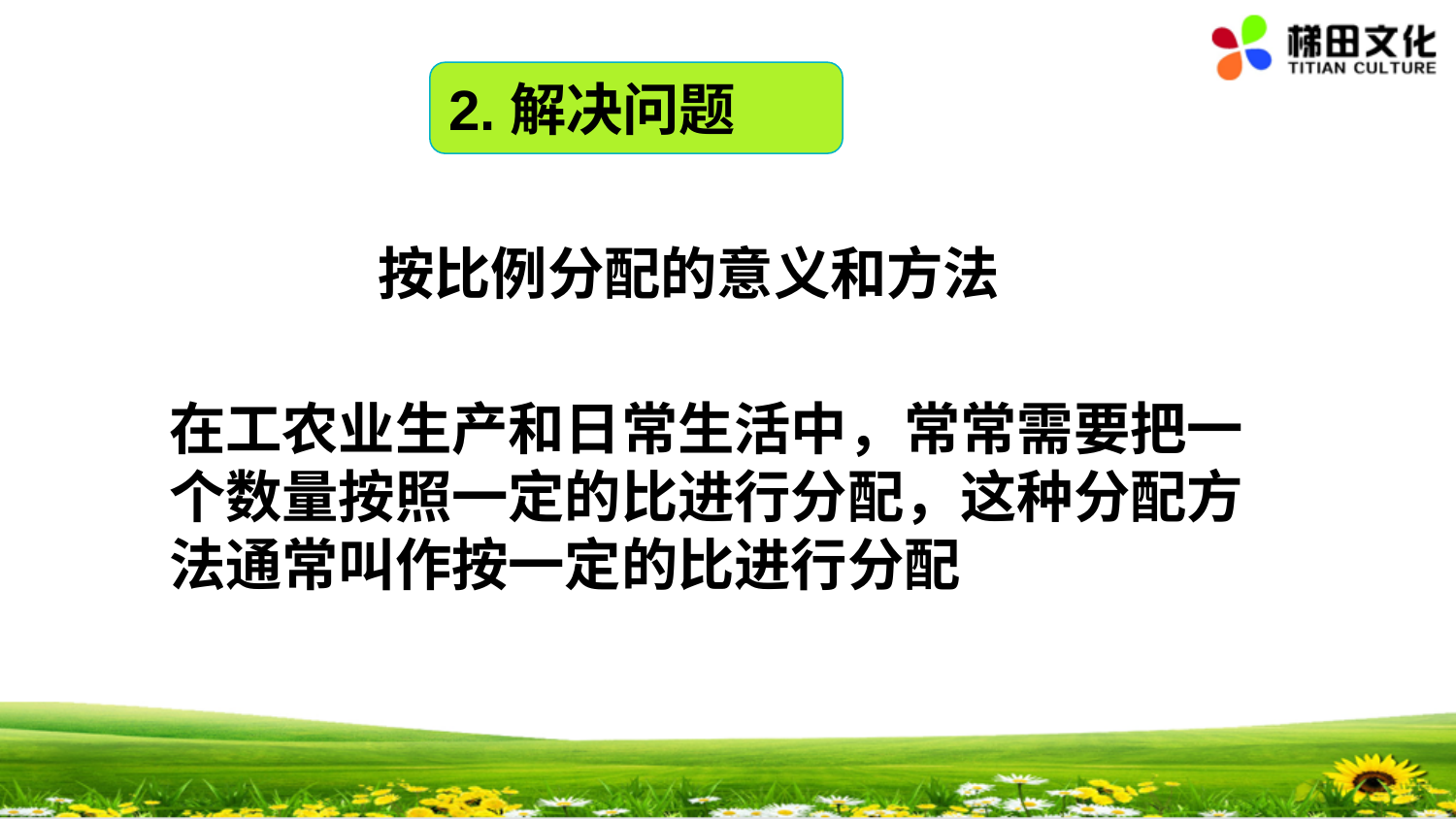

2.解决问题
按比例分配的意义和方法
在工农业生产和日常生活中，常常需要把一个数量按照一定的比进行分配，这种分配方法通常叫作按一定的比进行分配